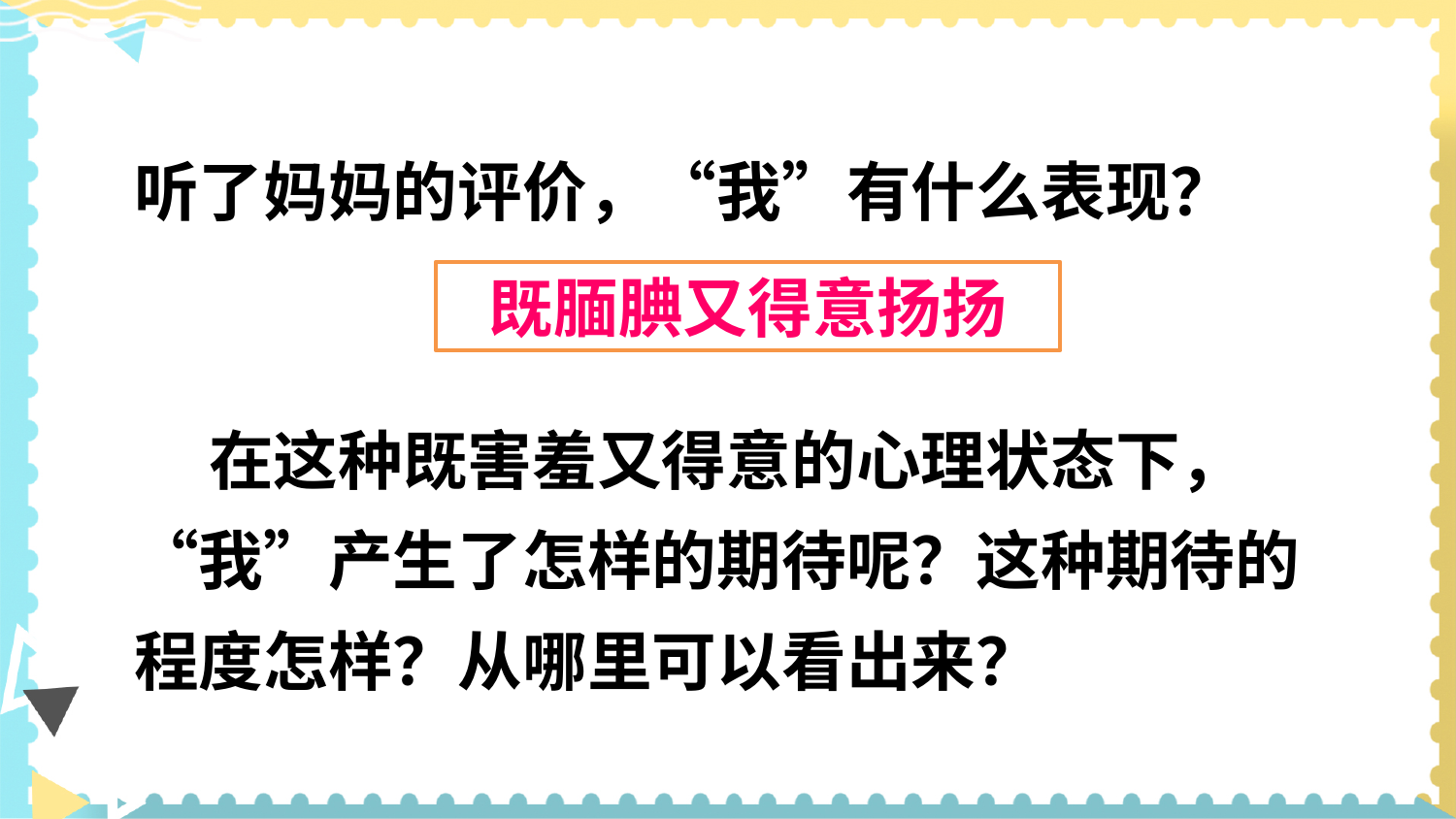

听了妈妈的评价，“我”有什么表现？
既腼腆又得意扬扬
    在这种既害羞又得意的心理状态下，“我”产生了怎样的期待呢？这种期待的程度怎样？从哪里可以看出来？